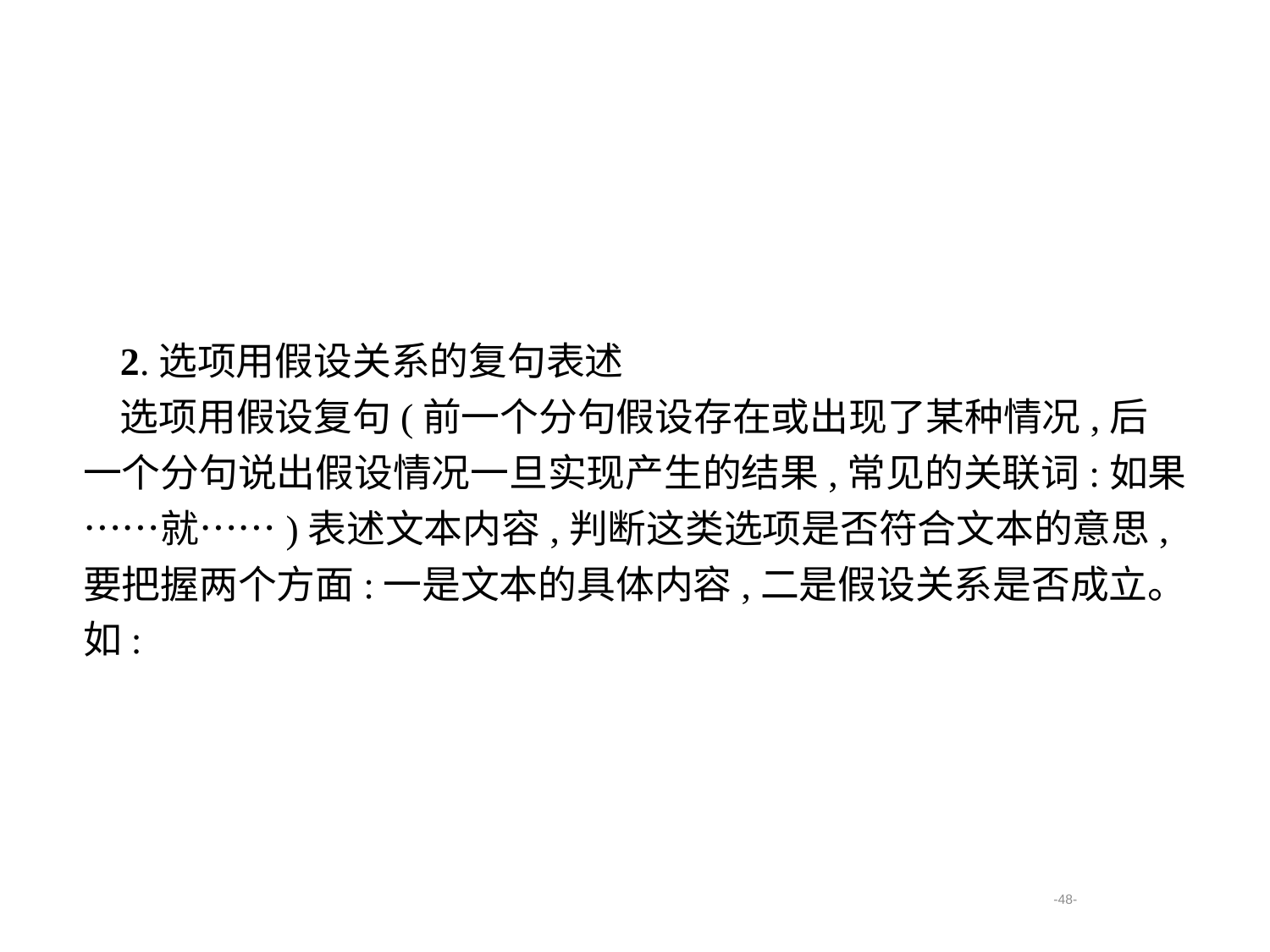

2.选项用假设关系的复句表述
选项用假设复句(前一个分句假设存在或出现了某种情况,后一个分句说出假设情况一旦实现产生的结果,常见的关联词:如果……就……)表述文本内容,判断这类选项是否符合文本的意思,要把握两个方面:一是文本的具体内容,二是假设关系是否成立。如:
-48-